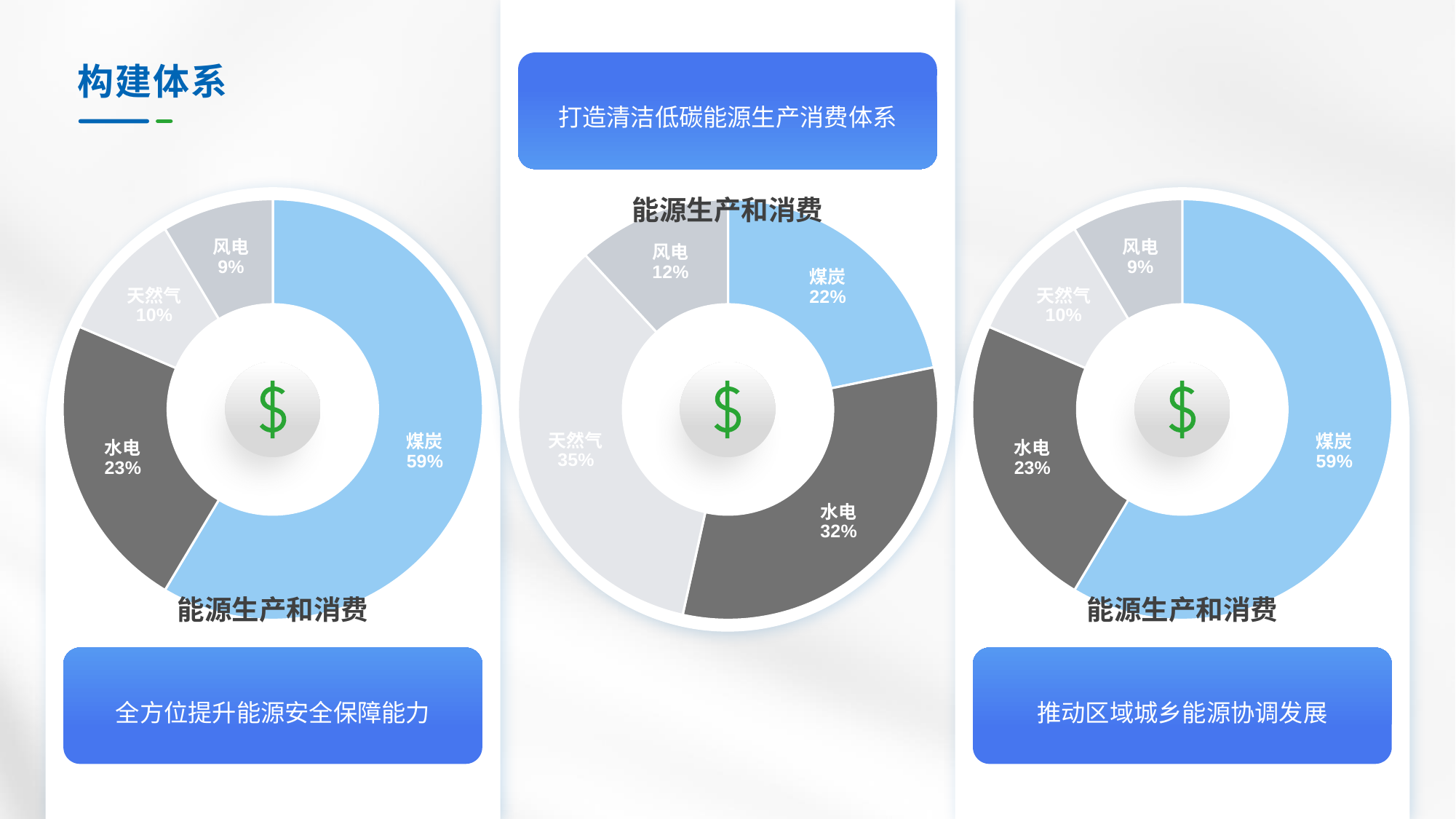

# 构建体系

打造清洁低碳能源生产消费体系
能源生产和消费

### Chart

| Category | 销售额 |
|---|---|
| 煤炭 | 8.2 |
| 水电 | 3.2 |
| 天然气 | 1.4 |
| 风电 | 1.2 |

### Chart

| Category | 销售额 |
|---|---|
| 煤炭 | 8.2 |
| 水电 | 3.2 |
| 天然气 | 1.4 |
| 风电 | 1.2 |

### Chart

| Category | 销售额 |
|---|---|
| 煤炭 | 2.2 |
| 水电 | 3.2 |
| 天然气 | 3.5 |
| 风电 | 1.2 |

能源生产和消费
能源生产和消费

推动区域城乡能源协调发展
全方位提升能源安全保障能力